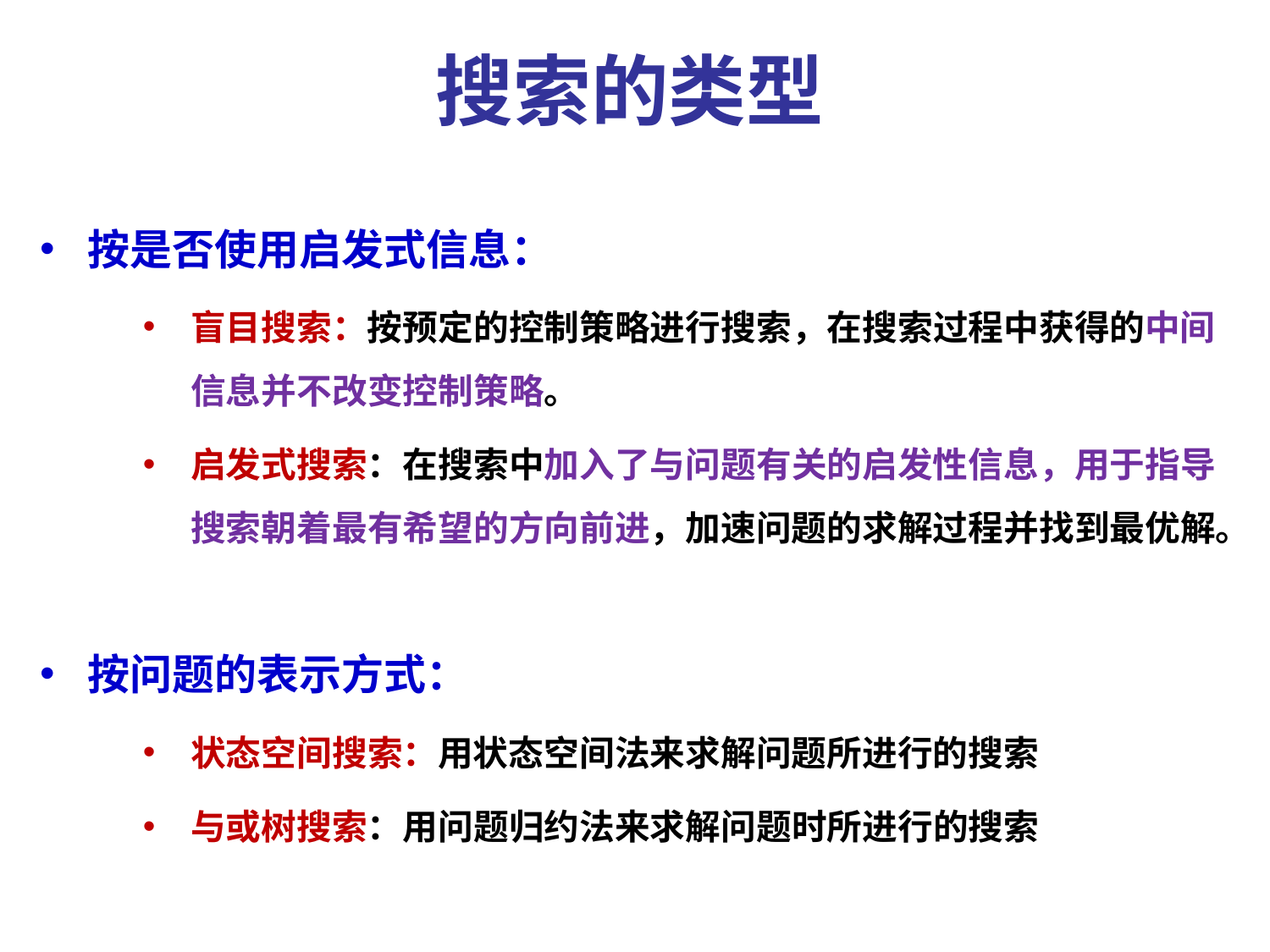

搜索的类型
按是否使用启发式信息：
盲目搜索：按预定的控制策略进行搜索，在搜索过程中获得的中间信息并不改变控制策略。
启发式搜索：在搜索中加入了与问题有关的启发性信息，用于指导搜索朝着最有希望的方向前进，加速问题的求解过程并找到最优解。
按问题的表示方式：
状态空间搜索：用状态空间法来求解问题所进行的搜索
与或树搜索：用问题归约法来求解问题时所进行的搜索